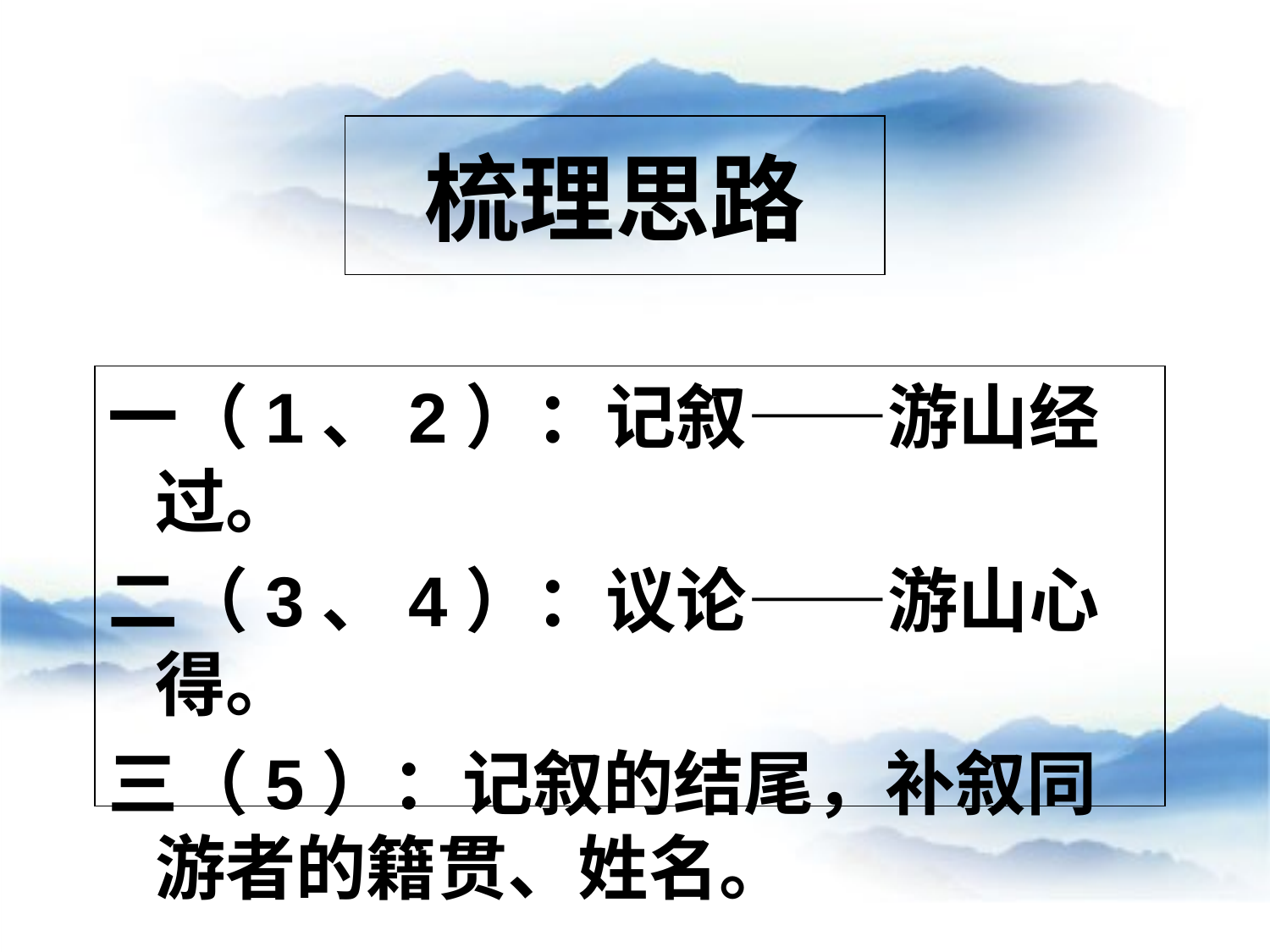

# 梳理思路
一（1、2）：记叙——游山经过。
二（3、4）：议论——游山心得。
三（5）：记叙的结尾，补叙同 游者的籍贯、姓名。